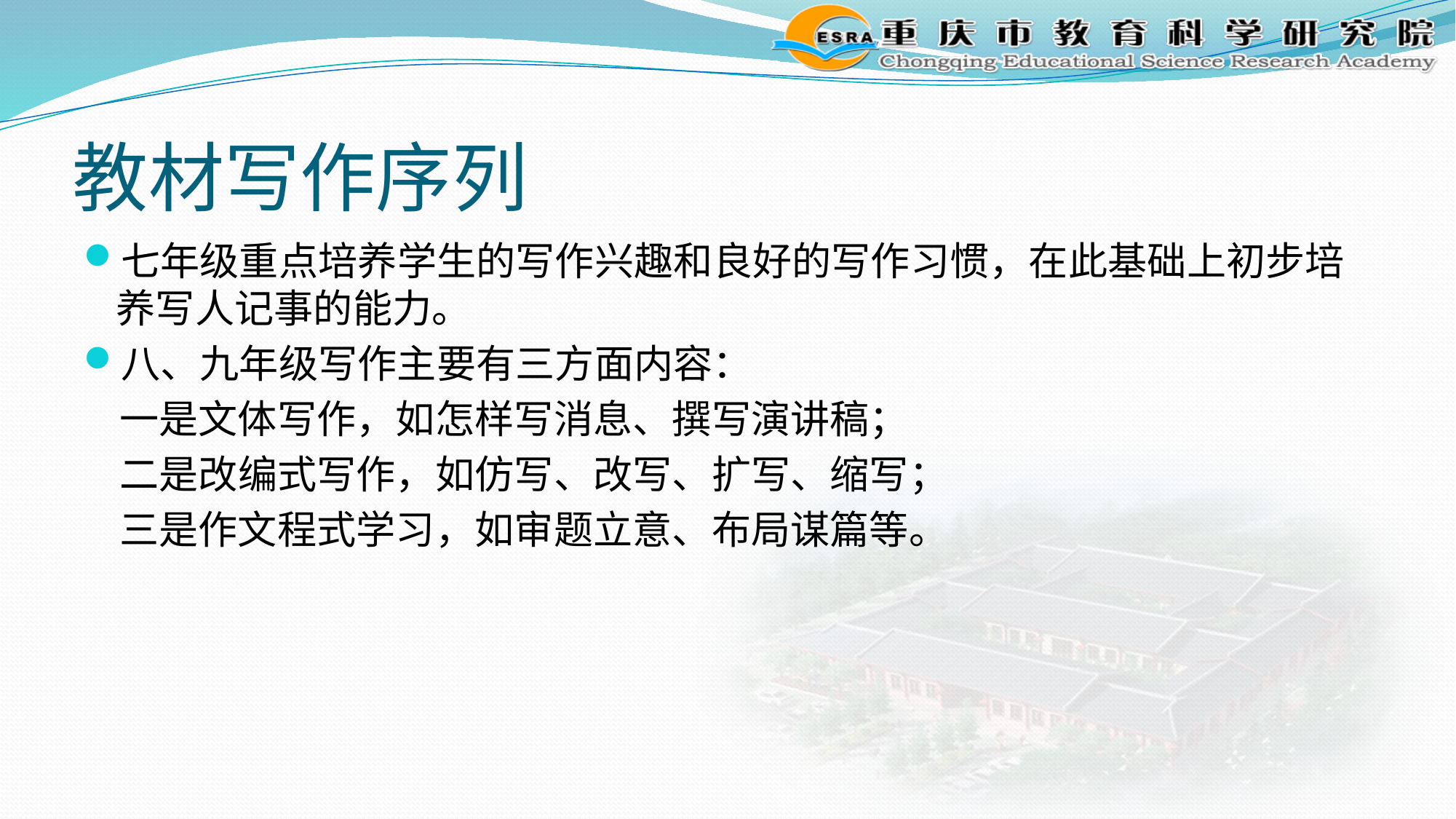

# 教材写作序列
七年级重点培养学生的写作兴趣和良好的写作习惯，在此基础上初步培养写人记事的能力。
八、九年级写作主要有三方面内容：
   一是文体写作，如怎样写消息、撰写演讲稿；
   二是改编式写作，如仿写、改写、扩写、缩写；
   三是作文程式学习，如审题立意、布局谋篇等。